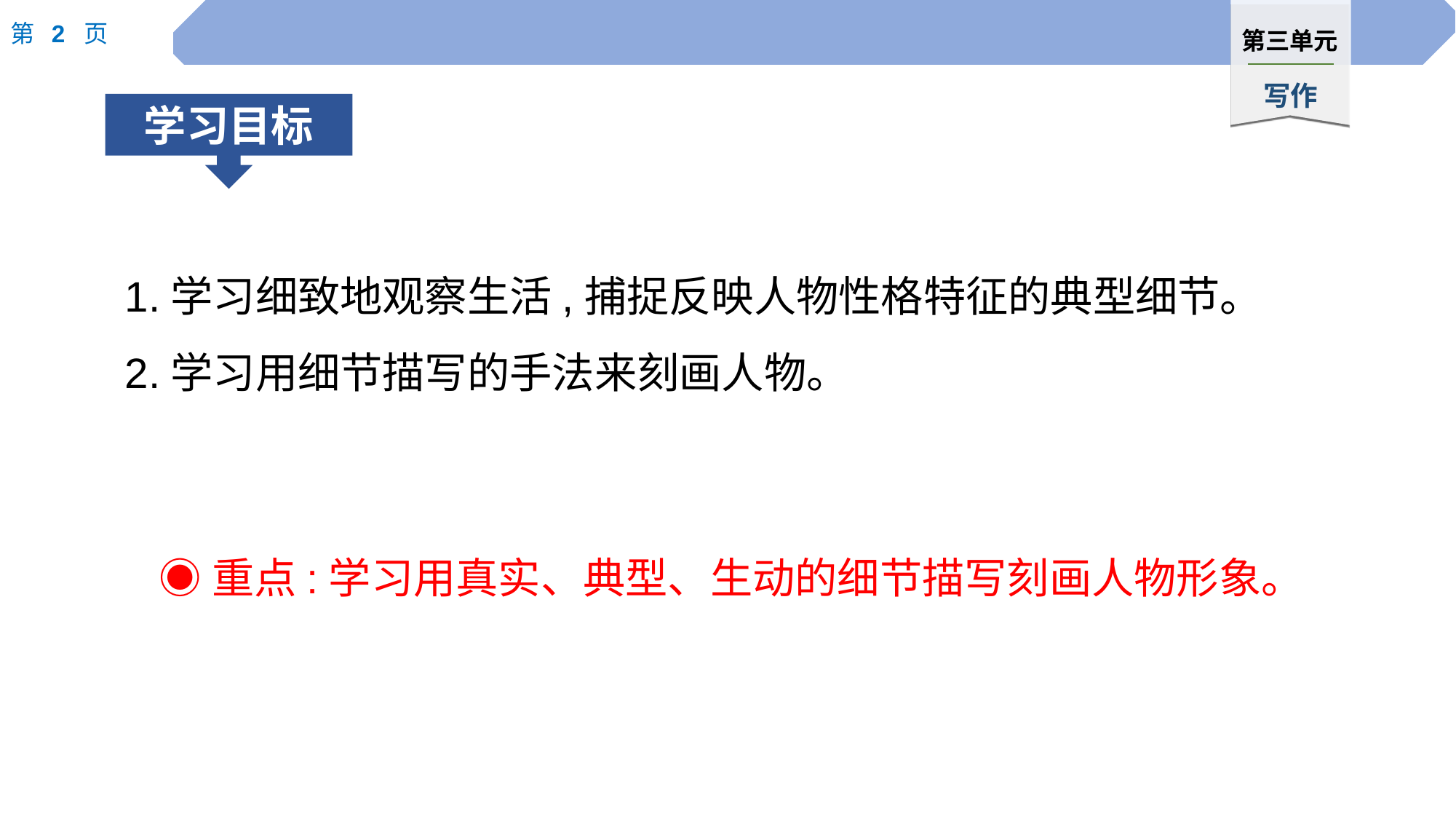

1.学习细致地观察生活,捕捉反映人物性格特征的典型细节。
2.学习用细节描写的手法来刻画人物。
◉重点:学习用真实、典型、生动的细节描写刻画人物形象。